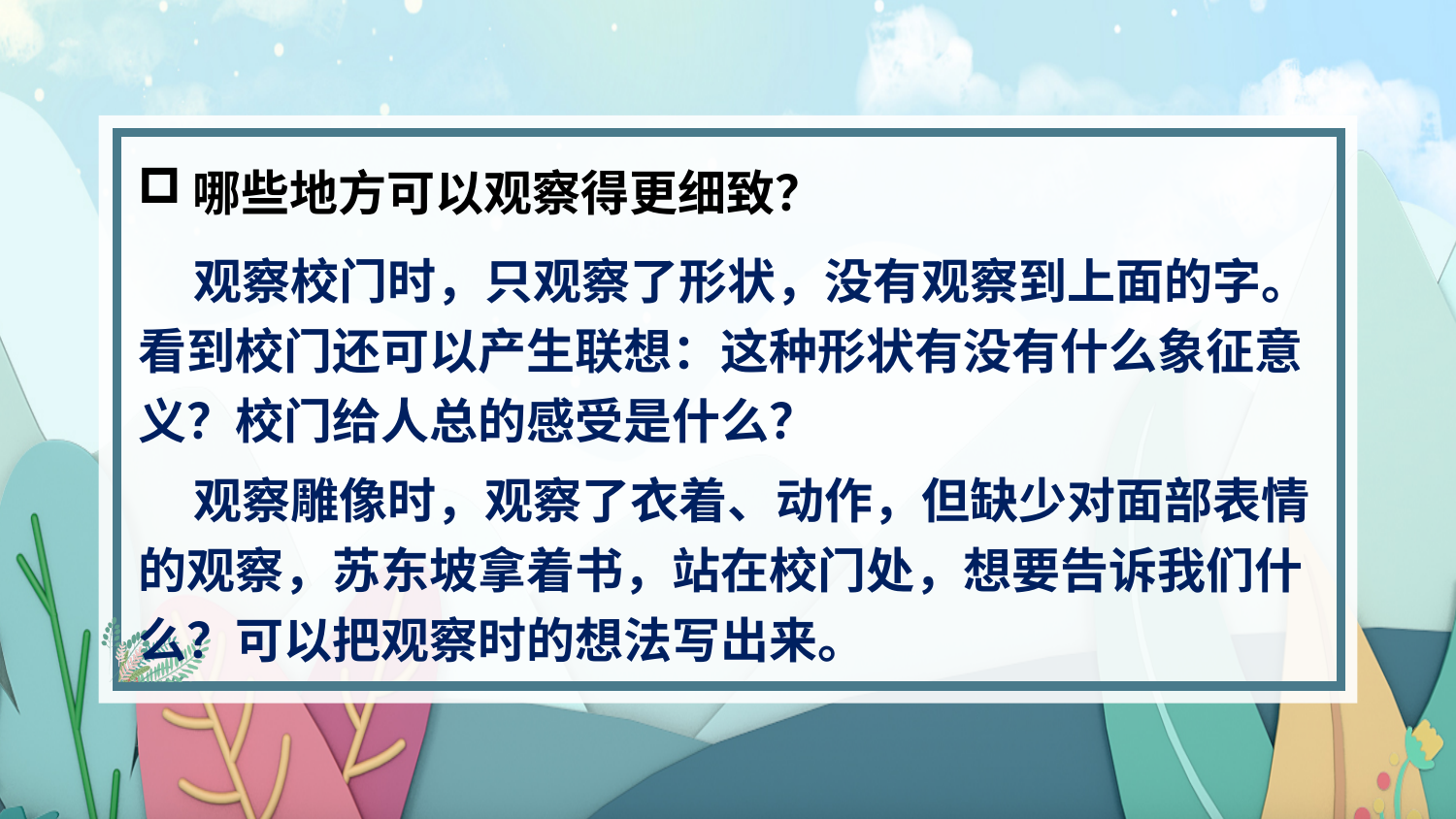

哪些地方可以观察得更细致？
    观察校门时，只观察了形状，没有观察到上面的字。看到校门还可以产生联想：这种形状有没有什么象征意义？校门给人总的感受是什么？
    观察雕像时，观察了衣着、动作，但缺少对面部表情的观察，苏东坡拿着书，站在校门处，想要告诉我们什么？可以把观察时的想法写出来。